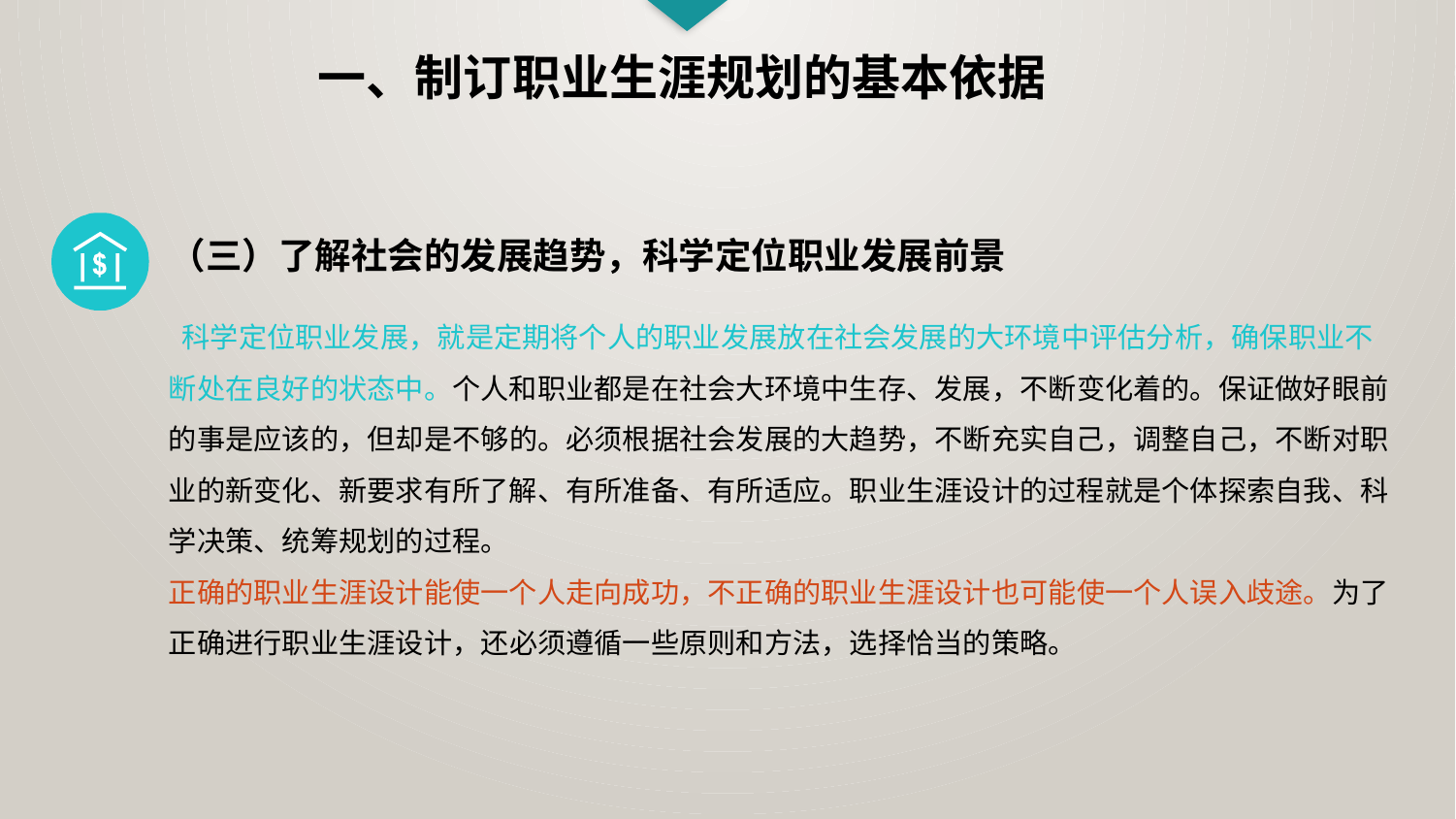

一、制订职业生涯规划的基本依据

（三）了解社会的发展趋势，科学定位职业发展前景

 科学定位职业发展，就是定期将个人的职业发展放在社会发展的大环境中评估分析，确保职业不断处在良好的状态中。个人和职业都是在社会大环境中生存、发展，不断变化着的。保证做好眼前的事是应该的，但却是不够的。必须根据社会发展的大趋势，不断充实自己，调整自己，不断对职业的新变化、新要求有所了解、有所准备、有所适应。职业生涯设计的过程就是个体探索自我、科学决策、统筹规划的过程。
正确的职业生涯设计能使一个人走向成功，不正确的职业生涯设计也可能使一个人误入歧途。为了正确进行职业生涯设计，还必须遵循一些原则和方法，选择恰当的策略。
23